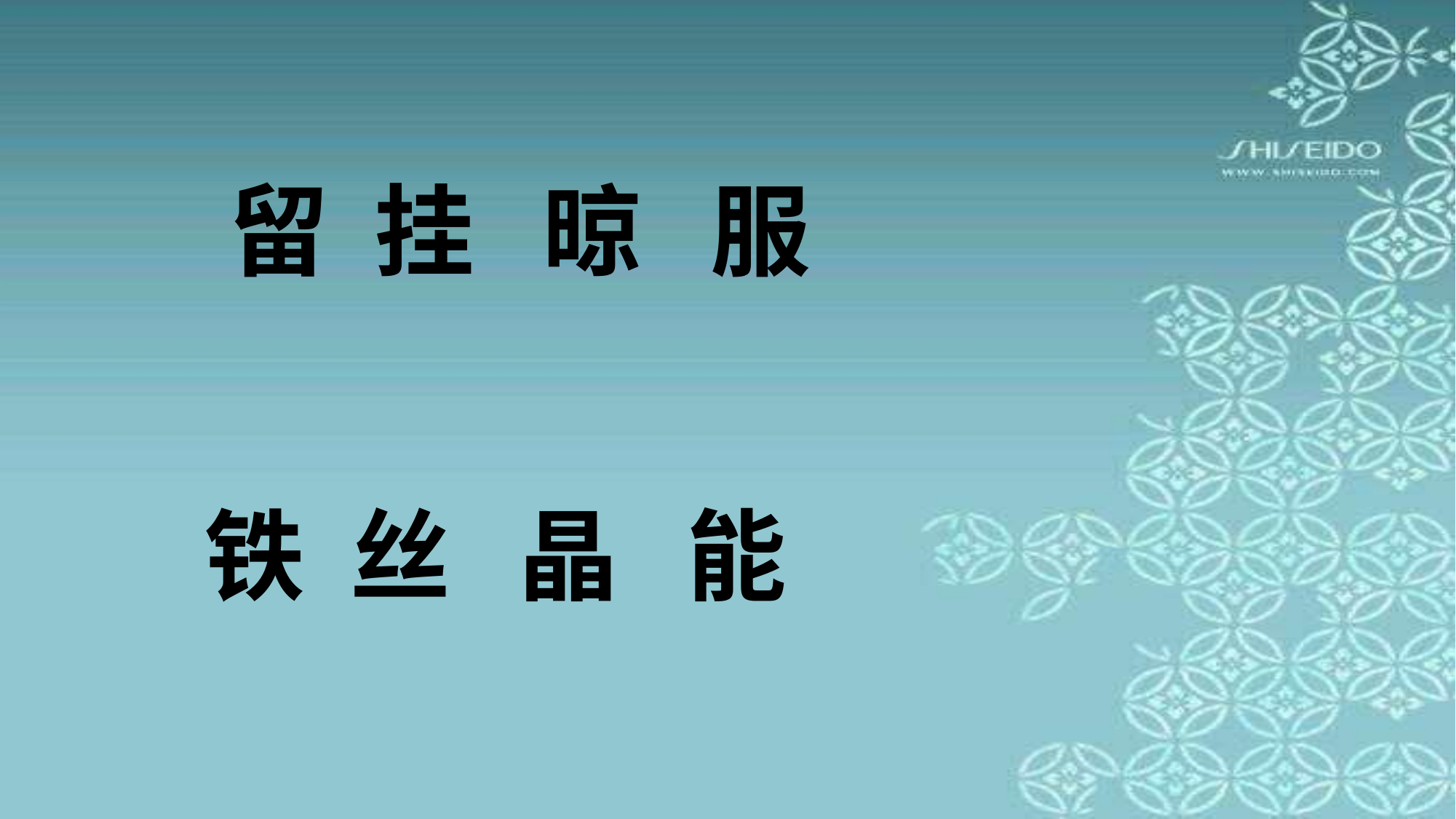

留  挂   晾   服
 铁  丝   晶   能